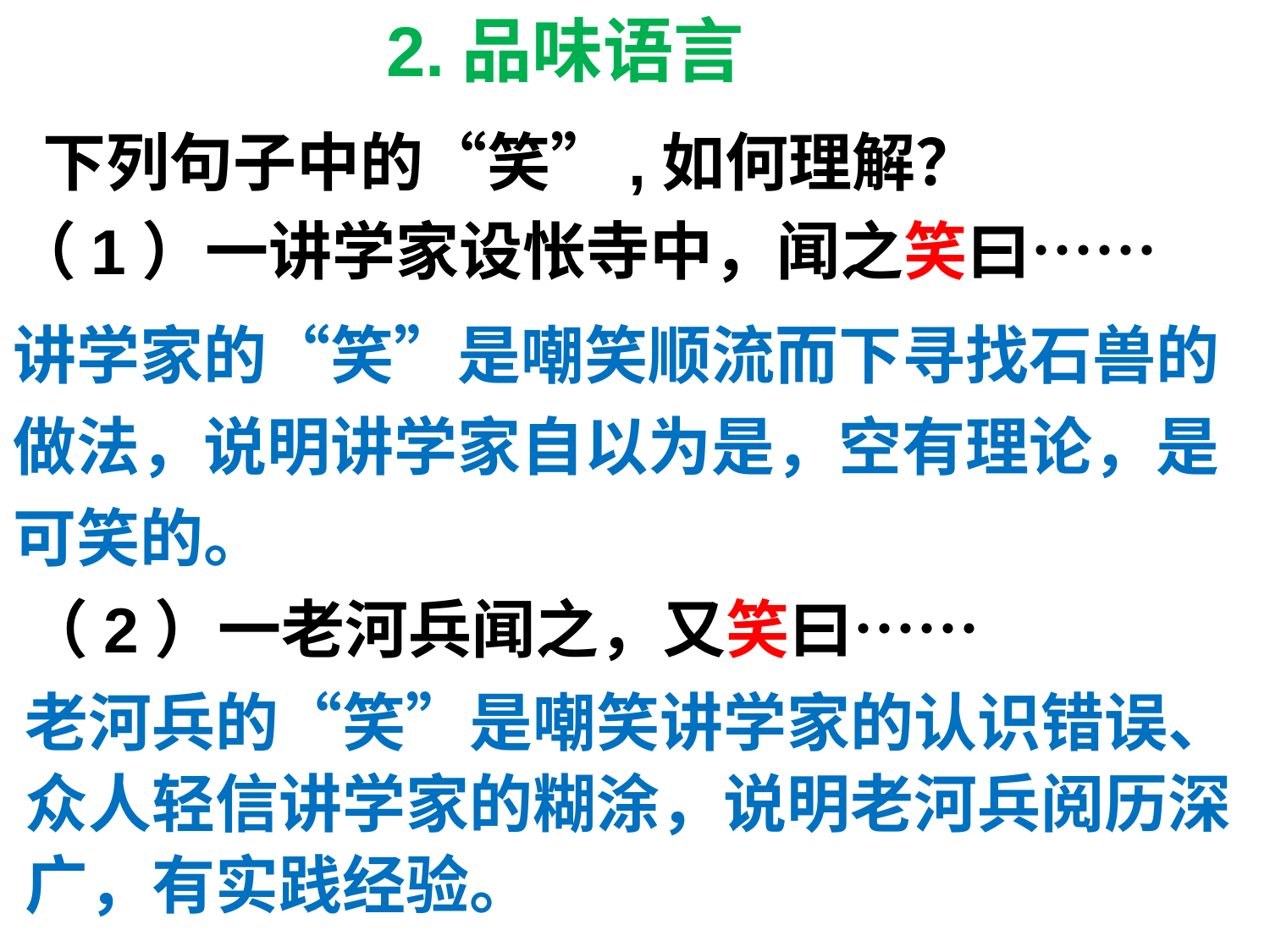

2.品味语言
 下列句子中的“笑”,如何理解？
（1）一讲学家设怅寺中，闻之笑曰……
讲学家的“笑”是嘲笑顺流而下寻找石兽的做法，说明讲学家自以为是，空有理论，是可笑的。
（2）一老河兵闻之，又笑曰……
老河兵的“笑”是嘲笑讲学家的认识错误、众人轻信讲学家的糊涂，说明老河兵阅历深广，有实践经验。